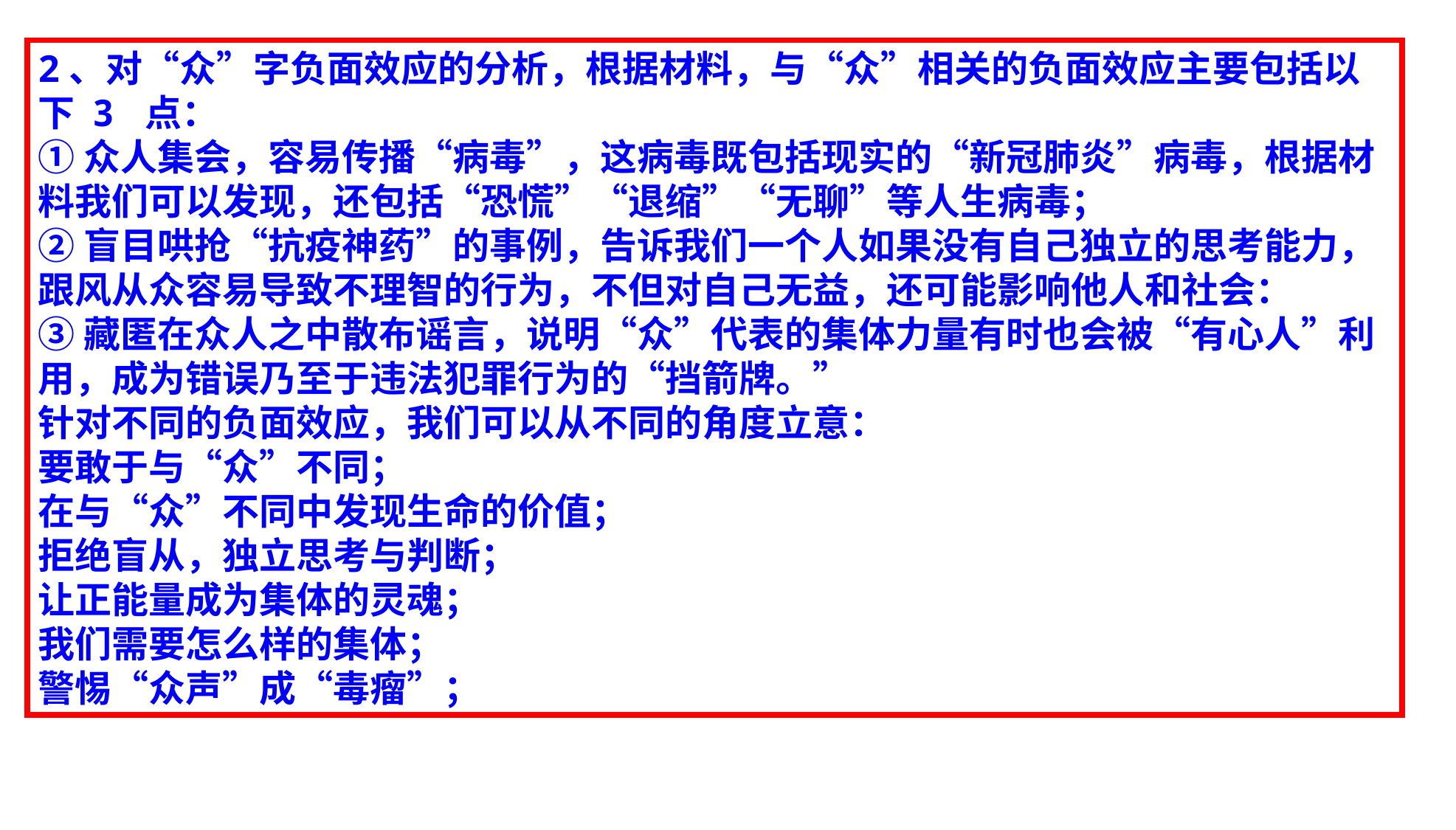

2、对“众”字负面效应的分析，根据材料，与“众”相关的负面效应主要包括以下 3 点：
①众人集会，容易传播“病毒”，这病毒既包括现实的“新冠肺炎”病毒，根据材料我们可以发现，还包括“恐慌”“退缩”“无聊”等人生病毒；
②盲目哄抢“抗疫神药”的事例，告诉我们一个人如果没有自己独立的思考能力，跟风从众容易导致不理智的行为，不但对自己无益，还可能影响他人和社会：
③藏匿在众人之中散布谣言，说明“众”代表的集体力量有时也会被“有心人”利用，成为错误乃至于违法犯罪行为的“挡箭牌。”
针对不同的负面效应，我们可以从不同的角度立意：
要敢于与“众”不同；
在与“众”不同中发现生命的价值；
拒绝盲从，独立思考与判断；
让正能量成为集体的灵魂；
我们需要怎么样的集体；
警惕“众声”成“毒瘤”；